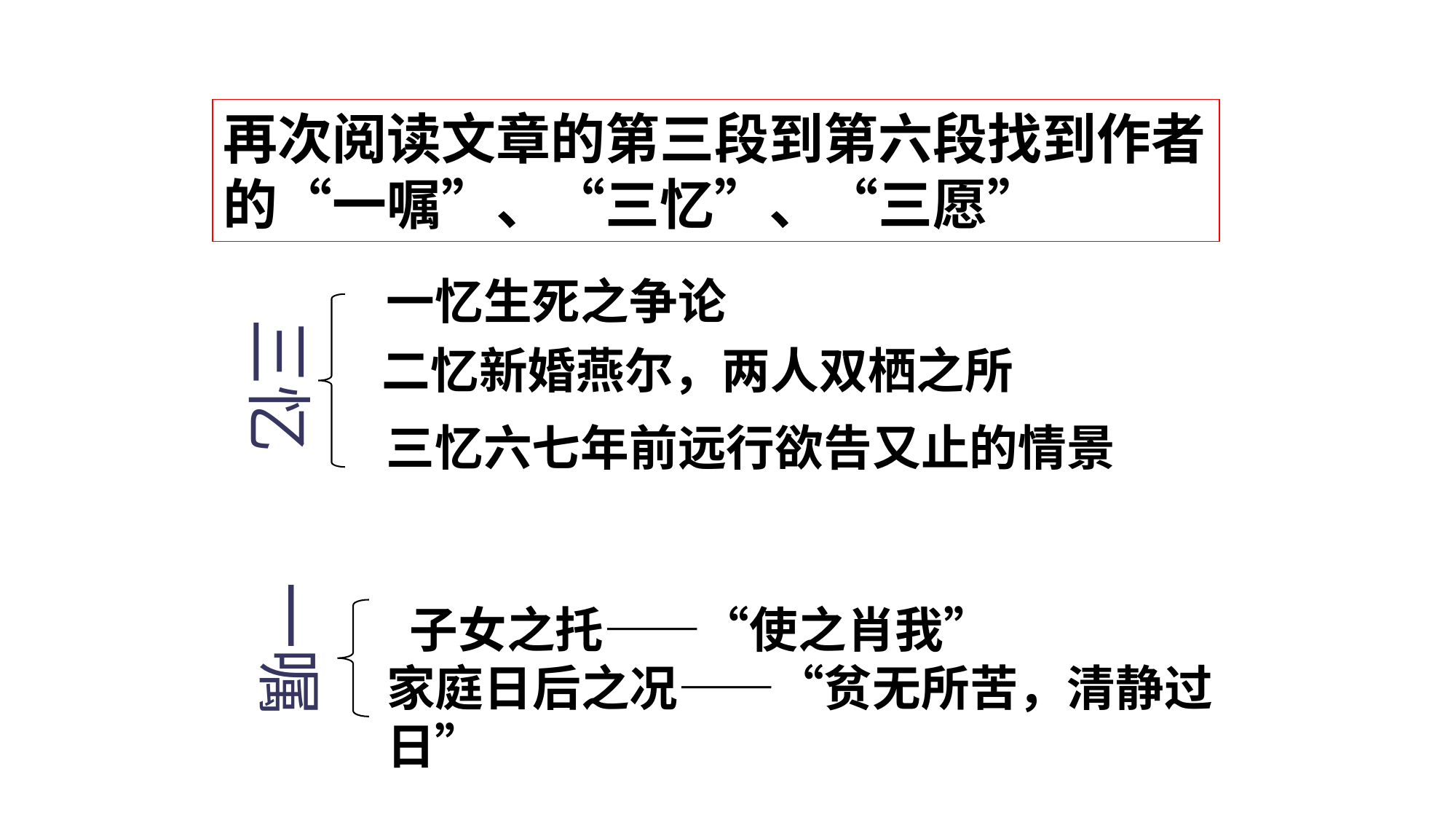

再次阅读文章的第三段到第六段找到作者的“一嘱”、“三忆”、“三愿”
 一忆生死之争论

三忆
  二忆新婚燕尔，两人双栖之所
 三忆六七年前远行欲告又止的情景
一嘱
 子女之托——“使之肖我”
家庭日后之况——“贫无所苦，清静过日”